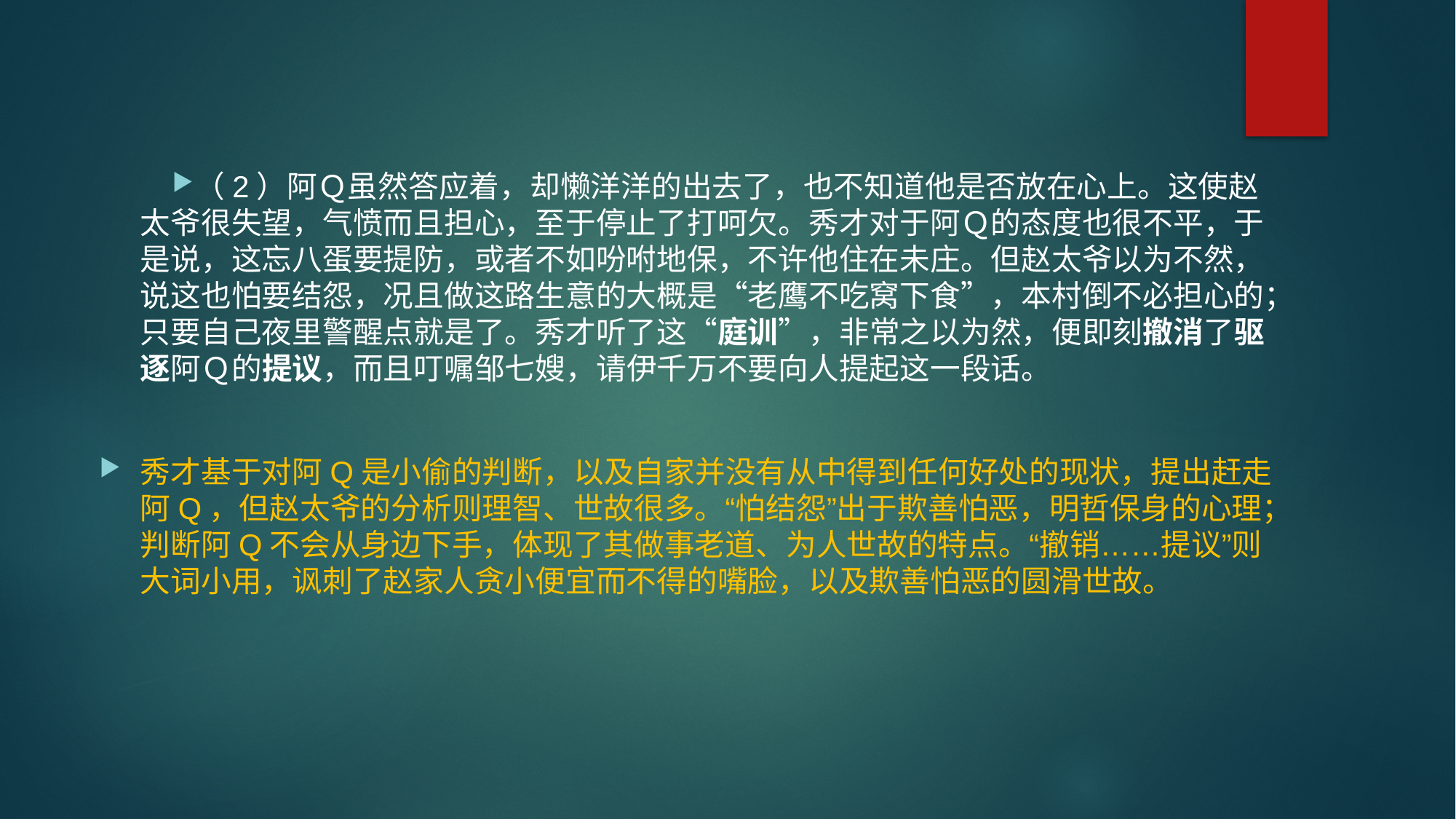

（2）阿Ｑ虽然答应着，却懒洋洋的出去了，也不知道他是否放在心上。这使赵太爷很失望，气愤而且担心，至于停止了打呵欠。秀才对于阿Ｑ的态度也很不平，于是说，这忘八蛋要提防，或者不如吩咐地保，不许他住在未庄。但赵太爷以为不然，说这也怕要结怨，况且做这路生意的大概是“老鹰不吃窝下食”，本村倒不必担心的；只要自己夜里警醒点就是了。秀才听了这“庭训”，非常之以为然，便即刻撤消了驱逐阿Ｑ的提议，而且叮嘱邹七嫂，请伊千万不要向人提起这一段话。

秀才基于对阿Q是小偷的判断，以及自家并没有从中得到任何好处的现状，提出赶走阿Q，但赵太爷的分析则理智、世故很多。“怕结怨”出于欺善怕恶，明哲保身的心理；判断阿Q不会从身边下手，体现了其做事老道、为人世故的特点。“撤销……提议”则大词小用，讽刺了赵家人贪小便宜而不得的嘴脸，以及欺善怕恶的圆滑世故。